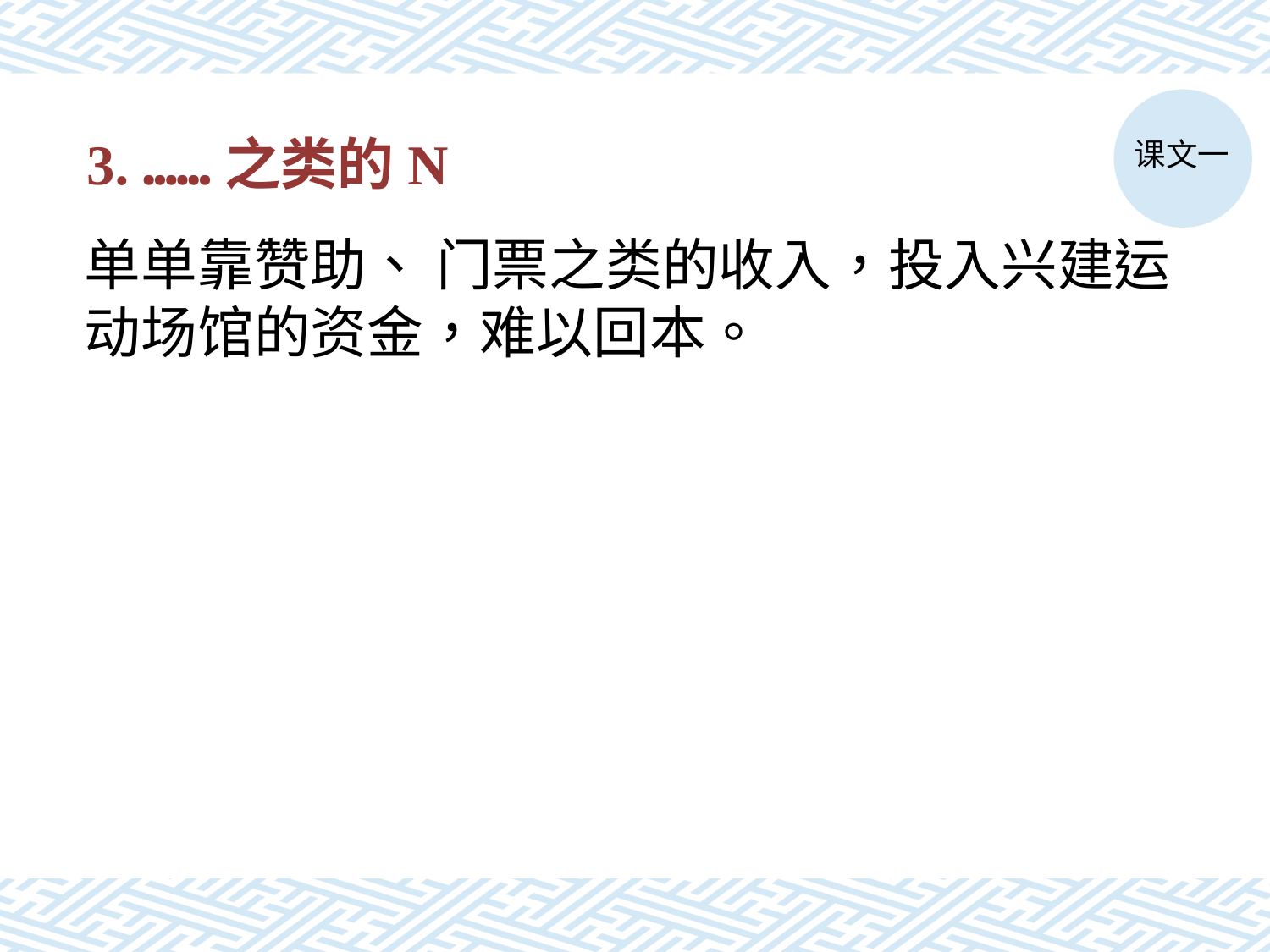

课文一
# 3. ……之类的N
单单靠赞助、 门票之类的收入，投入兴建运动场馆的资金，难以回本。